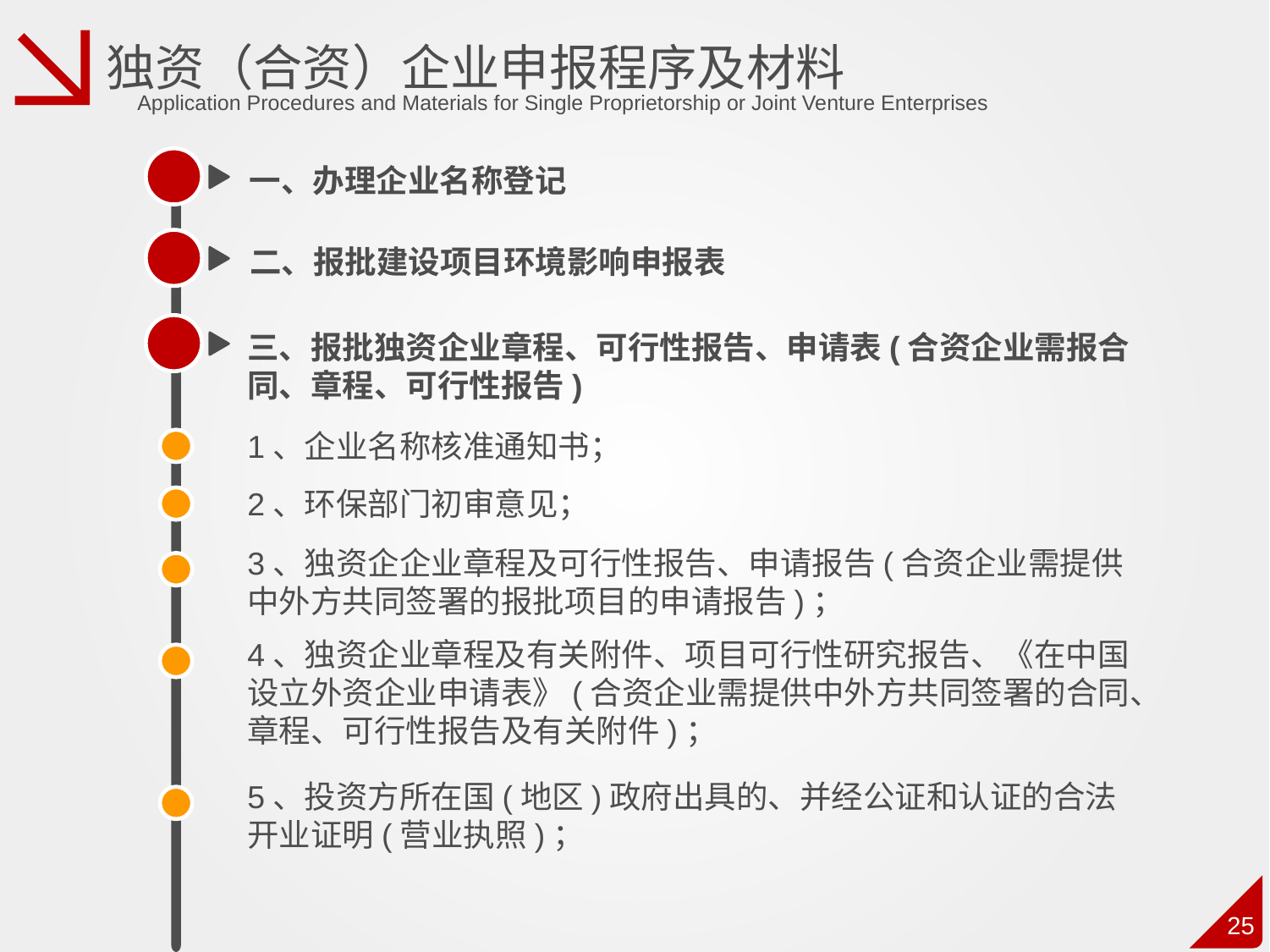

独资（合资）企业申报程序及材料
Application Procedures and Materials for Single Proprietorship or Joint Venture Enterprises

一、办理企业名称登记

二、报批建设项目环境影响申报表

三、报批独资企业章程、可行性报告、申请表(合资企业需报合同、章程、可行性报告)

1、企业名称核准通知书；

2、环保部门初审意见；

3、独资企企业章程及可行性报告、申请报告(合资企业需提供中外方共同签署的报批项目的申请报告)；

4、独资企业章程及有关附件、项目可行性研究报告、《在中国设立外资企业申请表》(合资企业需提供中外方共同签署的合同、章程、可行性报告及有关附件)；

5、投资方所在国(地区)政府出具的、并经公证和认证的合法开业证明(营业执照)；